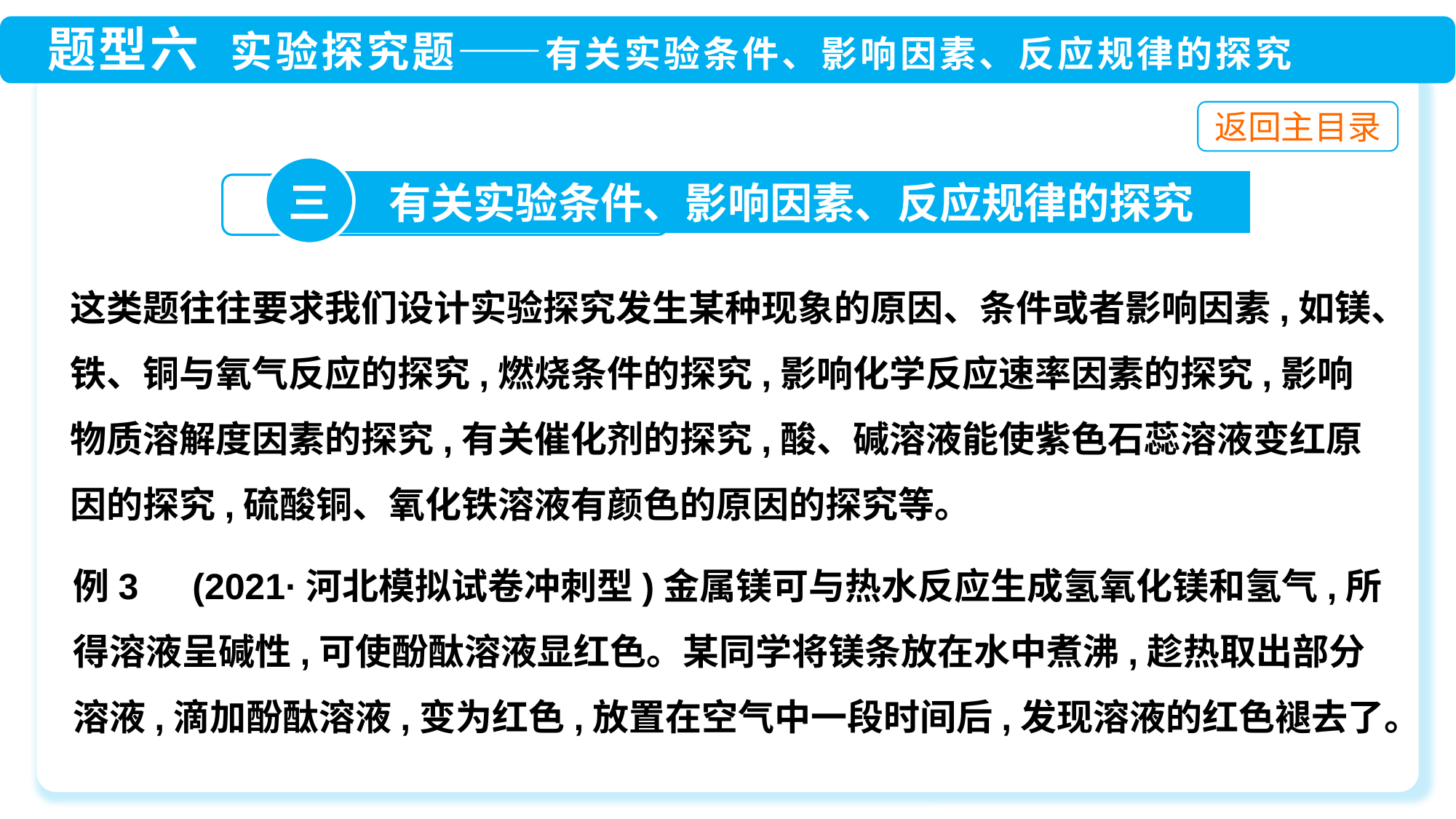

这类题往往要求我们设计实验探究发生某种现象的原因、条件或者影响因素,如镁、铁、铜与氧气反应的探究,燃烧条件的探究,影响化学反应速率因素的探究,影响物质溶解度因素的探究,有关催化剂的探究,酸、碱溶液能使紫色石蕊溶液变红原因的探究,硫酸铜、氧化铁溶液有颜色的原因的探究等。
例3　(2021·河北模拟试卷冲刺型)金属镁可与热水反应生成氢氧化镁和氢气,所得溶液呈碱性,可使酚酞溶液显红色。某同学将镁条放在水中煮沸,趁热取出部分溶液,滴加酚酞溶液,变为红色,放置在空气中一段时间后,发现溶液的红色褪去了。